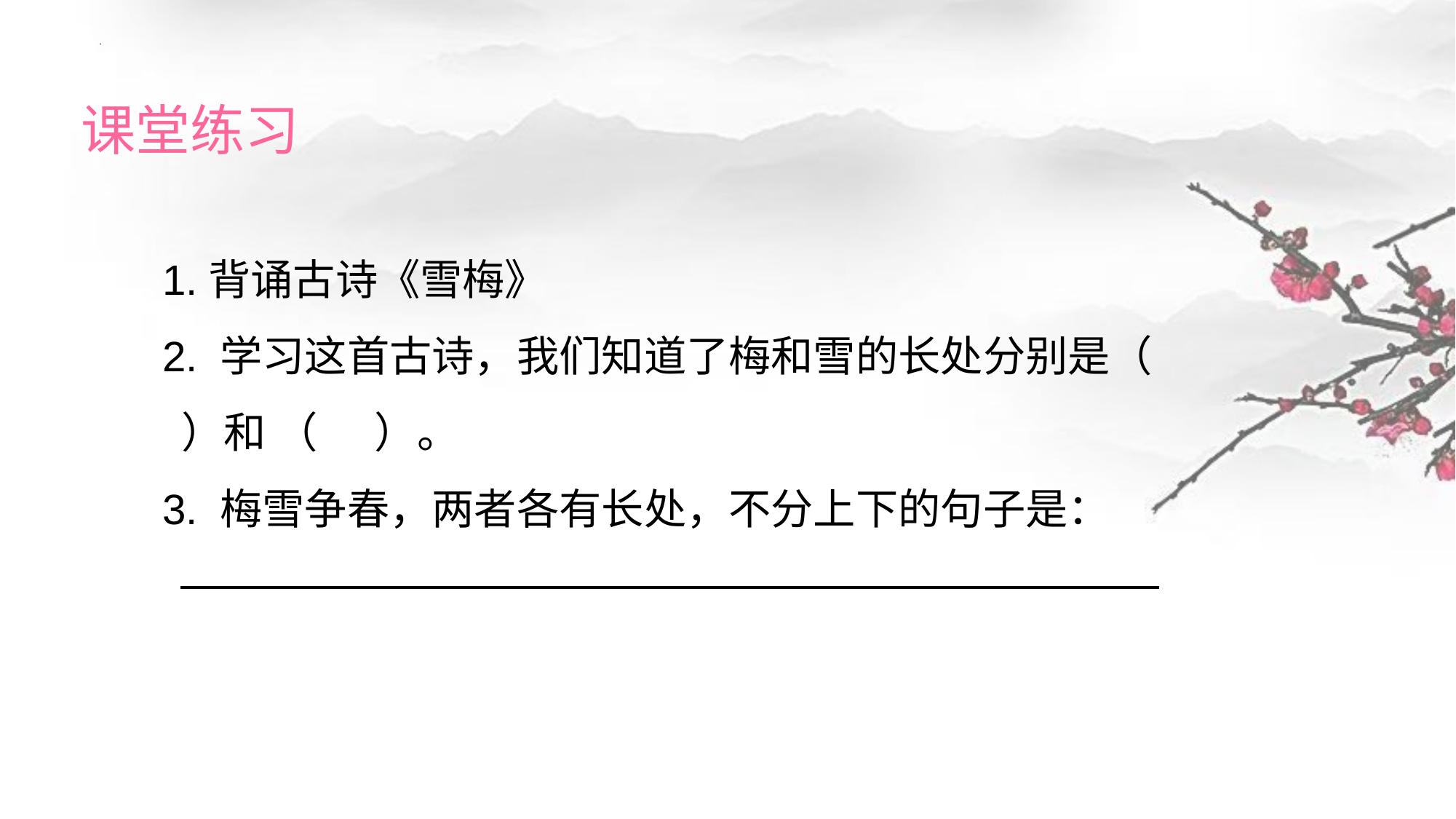

课堂练习
1.背诵古诗《雪梅》
2. 学习这首古诗，我们知道了梅和雪的长处分别是（      ）和 （      ）。
3. 梅雪争春，两者各有长处，不分上下的句子是：